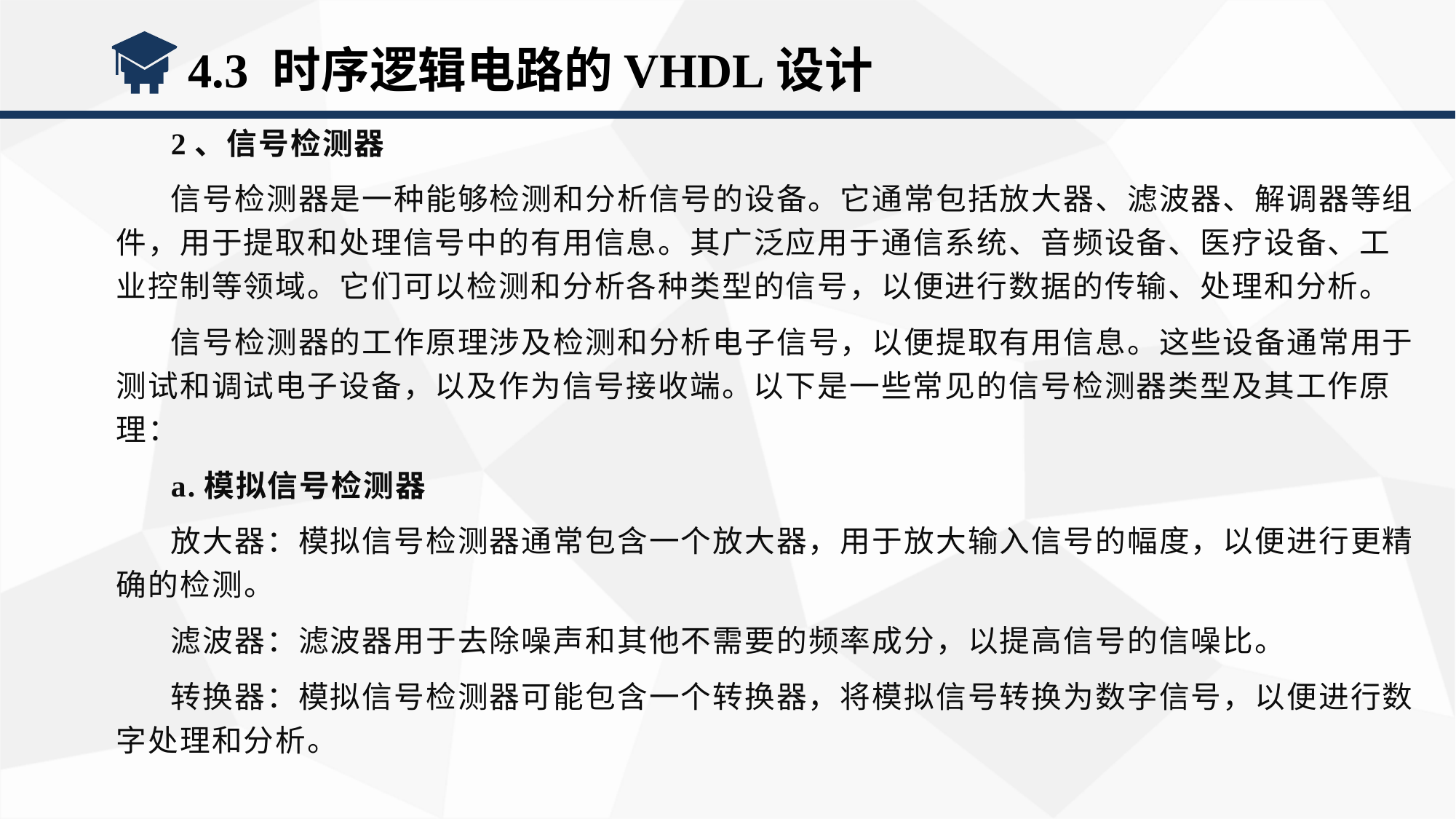

4.3 时序逻辑电路的VHDL设计

2、信号检测器
信号检测器是一种能够检测和分析信号的设备。它通常包括放大器、滤波器、解调器等组件，用于提取和处理信号中的有用信息。其广泛应用于通信系统、音频设备、医疗设备、工业控制等领域。它们可以检测和分析各种类型的信号，以便进行数据的传输、处理和分析。
信号检测器的工作原理涉及检测和分析电子信号，以便提取有用信息。这些设备通常用于测试和调试电子设备，以及作为信号接收端。以下是一些常见的信号检测器类型及其工作原理：
a.模拟信号检测器
放大器：模拟信号检测器通常包含一个放大器，用于放大输入信号的幅度，以便进行更精确的检测。
滤波器：滤波器用于去除噪声和其他不需要的频率成分，以提高信号的信噪比。
转换器：模拟信号检测器可能包含一个转换器，将模拟信号转换为数字信号，以便进行数字处理和分析。